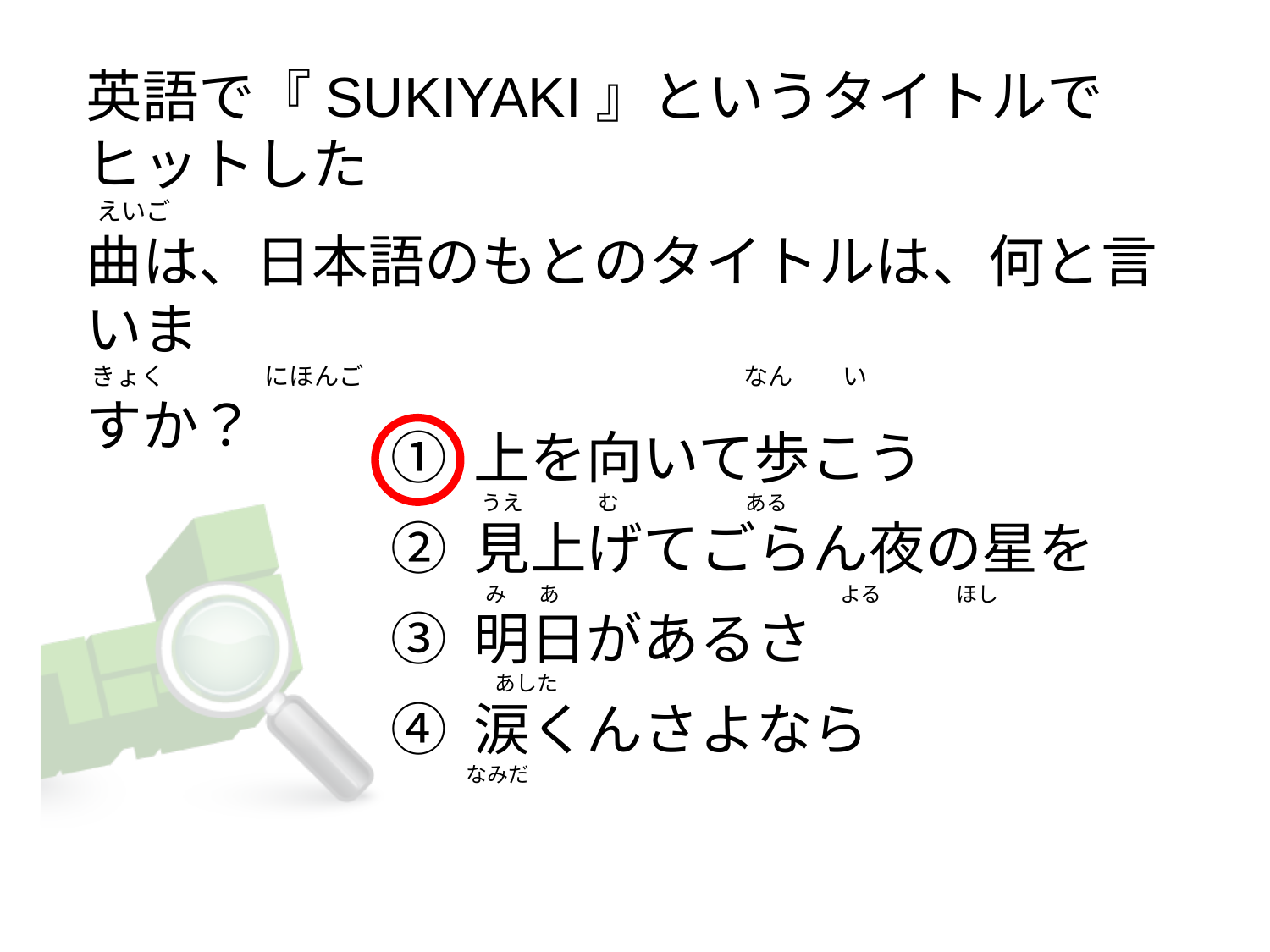

# 英語で『SUKIYAKI』というタイトルでヒットした   えいご 曲は、日本語のもとのタイトルは、何と言いま  きょく                  にほんご                                                                     なん         い すか？
① 上を向いて歩こう
② 見上げてごらん夜の星を
③ 明日があるさ
④ 涙くんさよなら

  うえ                む                           ある
   み       あ                                                            よる                ほし
     あした
なみだ